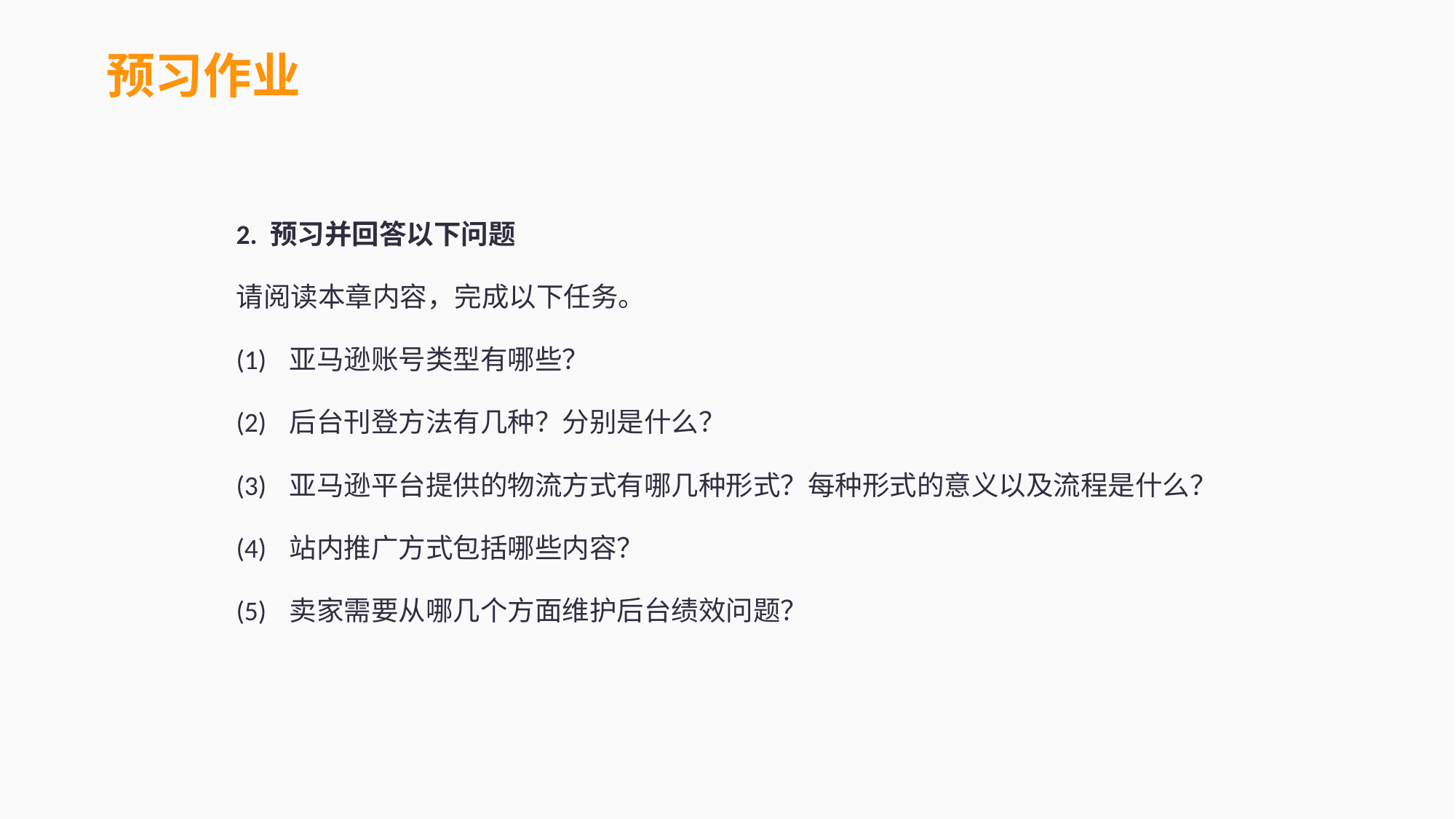

预习作业
2. 预习并回答以下问题
请阅读本章内容，完成以下任务。
(1)	亚马逊账号类型有哪些？
(2)	后台刊登方法有几种？分别是什么？
(3)	亚马逊平台提供的物流方式有哪几种形式？每种形式的意义以及流程是什么？
(4)	站内推广方式包括哪些内容？
(5)	卖家需要从哪几个方面维护后台绩效问题？